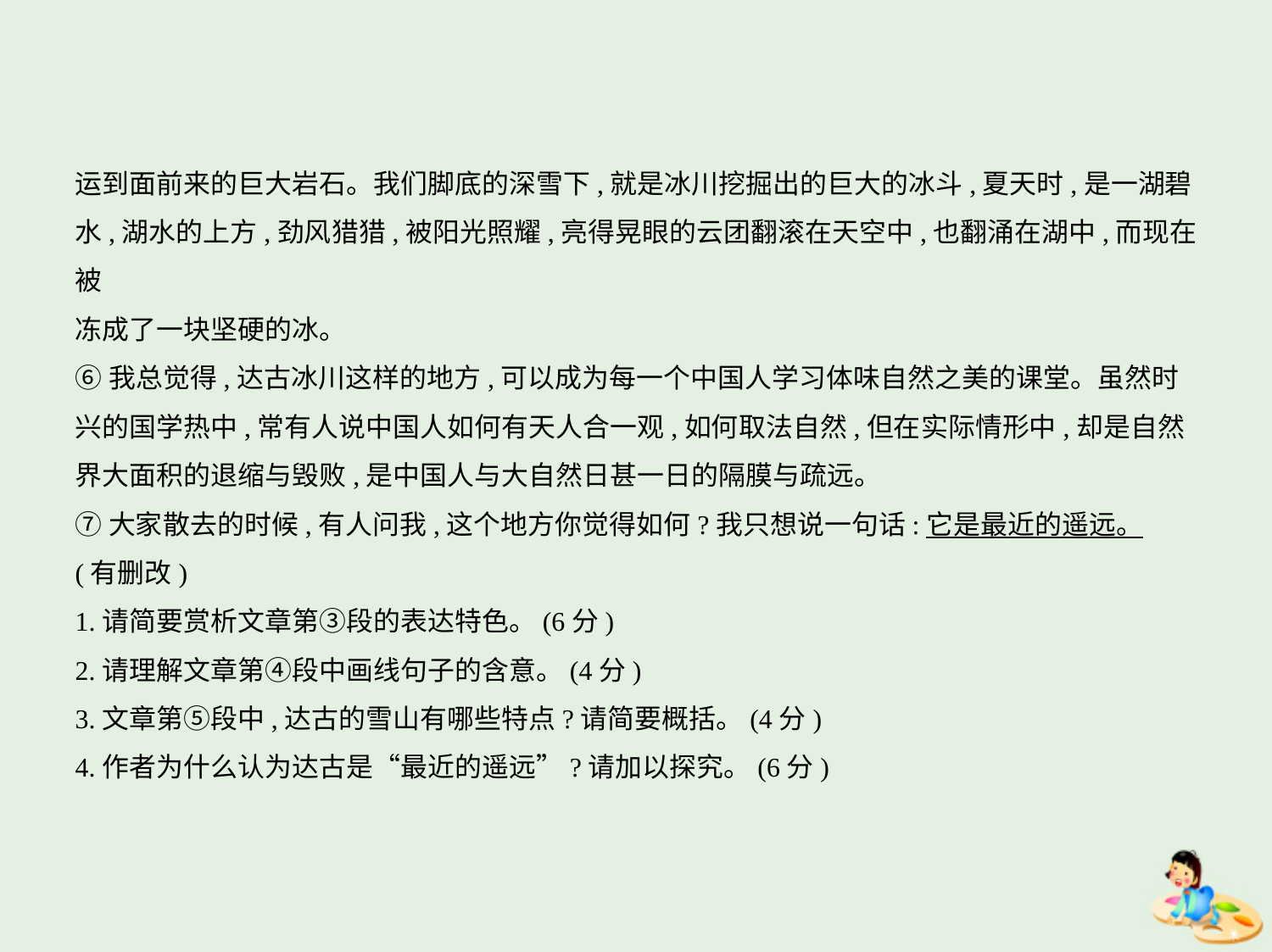

运到面前来的巨大岩石。我们脚底的深雪下,就是冰川挖掘出的巨大的冰斗,夏天时,是一湖碧
水,湖水的上方,劲风猎猎,被阳光照耀,亮得晃眼的云团翻滚在天空中,也翻涌在湖中,而现在被
冻成了一块坚硬的冰。
⑥我总觉得,达古冰川这样的地方,可以成为每一个中国人学习体味自然之美的课堂。虽然时
兴的国学热中,常有人说中国人如何有天人合一观,如何取法自然,但在实际情形中,却是自然
界大面积的退缩与毁败,是中国人与大自然日甚一日的隔膜与疏远。
⑦大家散去的时候,有人问我,这个地方你觉得如何?我只想说一句话:它是最近的遥远。
(有删改)
1.请简要赏析文章第③段的表达特色。(6分)
2.请理解文章第④段中画线句子的含意。(4分)
3.文章第⑤段中,达古的雪山有哪些特点?请简要概括。(4分)
4.作者为什么认为达古是“最近的遥远”?请加以探究。(6分)